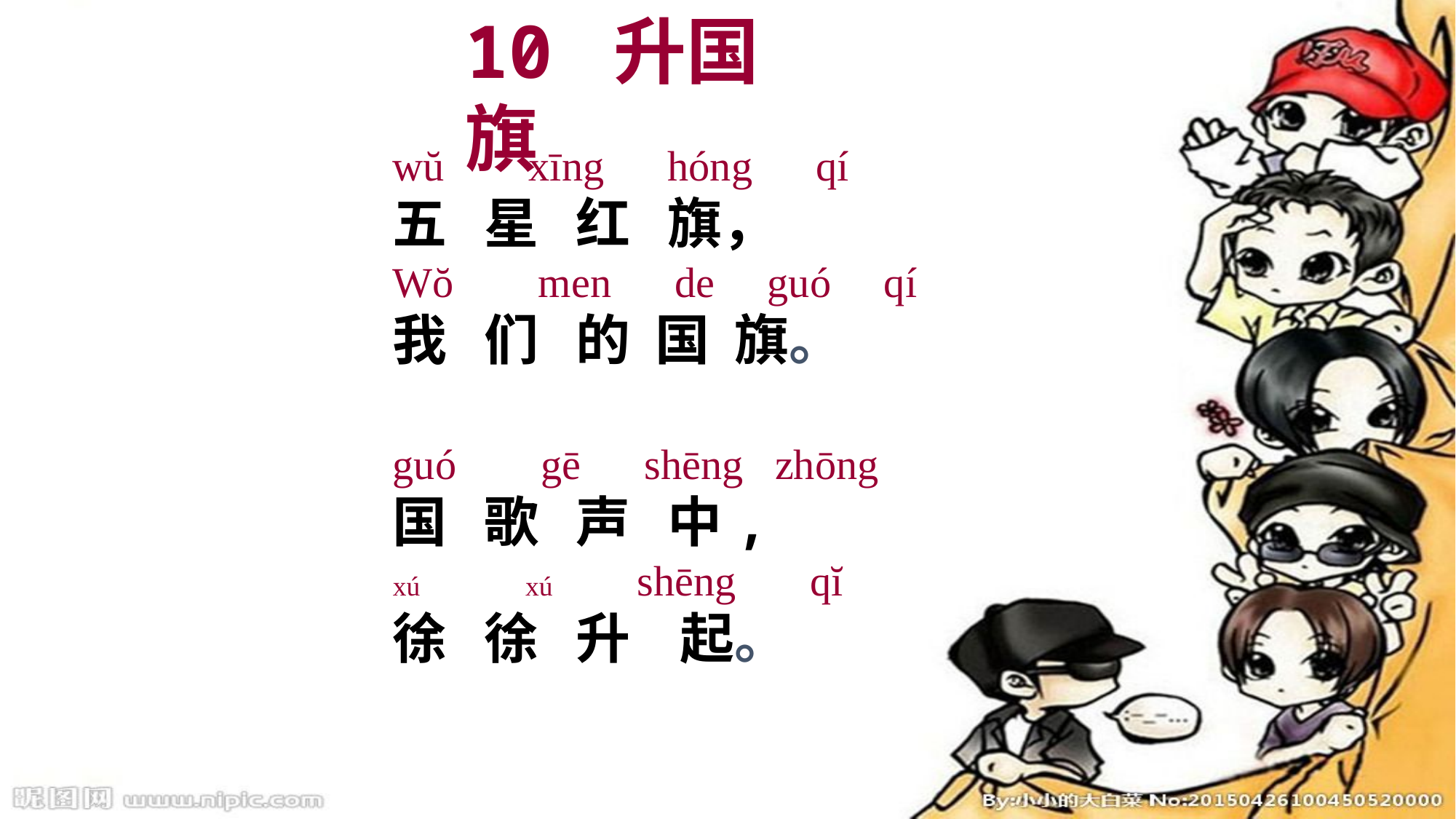

10 升国旗

wŭ        xīng      hóng      qí
五   星   红   旗，
Wŏ        men      de     guó     qí
我   们   的  国  旗。

guó        gē      shēng   zhōng
国   歌   声   中,
xú          xú        shēng       qĭ
徐   徐   升    起。